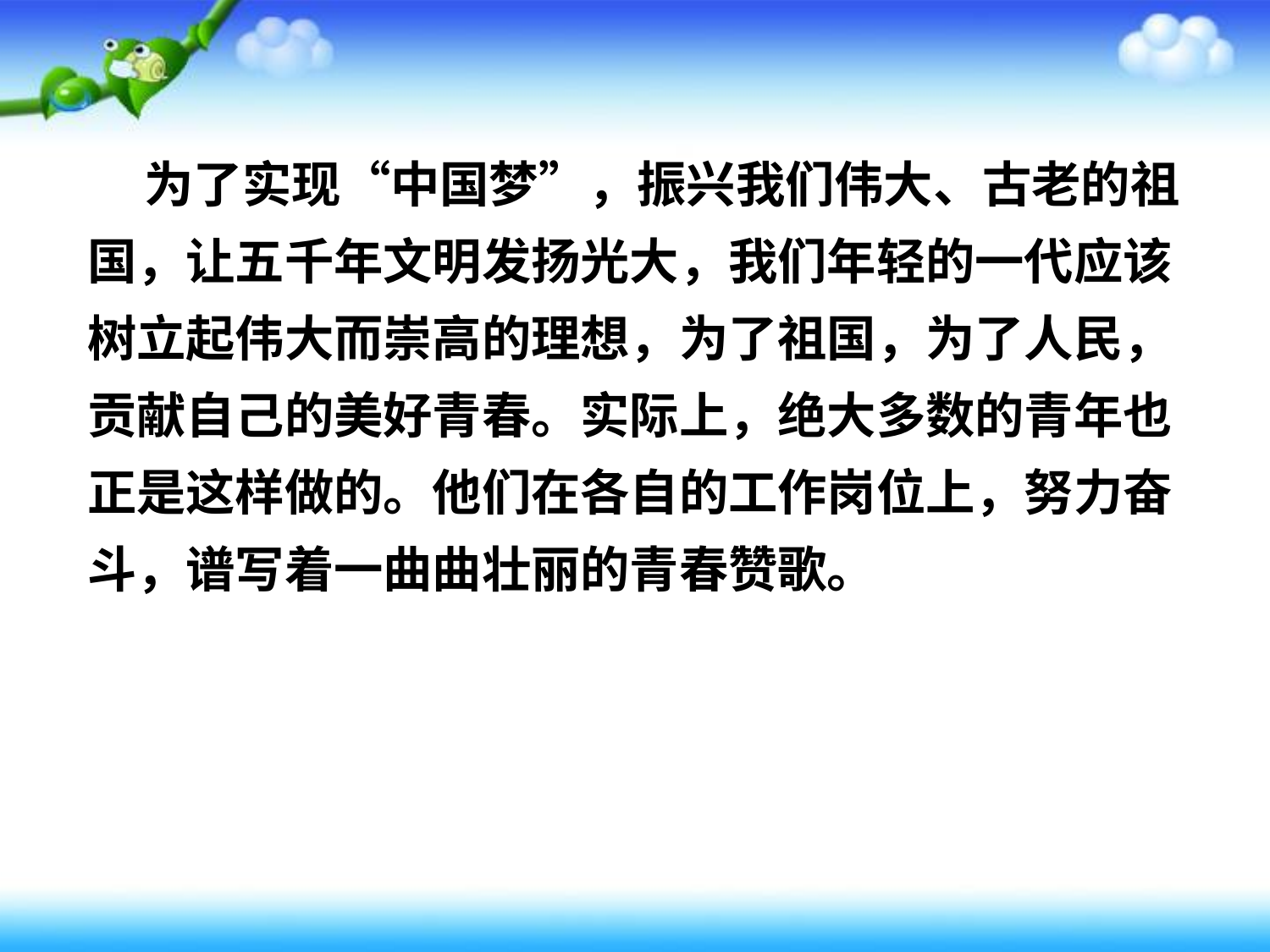

为了实现“中国梦”，振兴我们伟大、古老的祖国，让五千年文明发扬光大，我们年轻的一代应该树立起伟大而崇高的理想，为了祖国，为了人民，贡献自己的美好青春。实际上，绝大多数的青年也正是这样做的。他们在各自的工作岗位上，努力奋斗，谱写着一曲曲壮丽的青春赞歌。